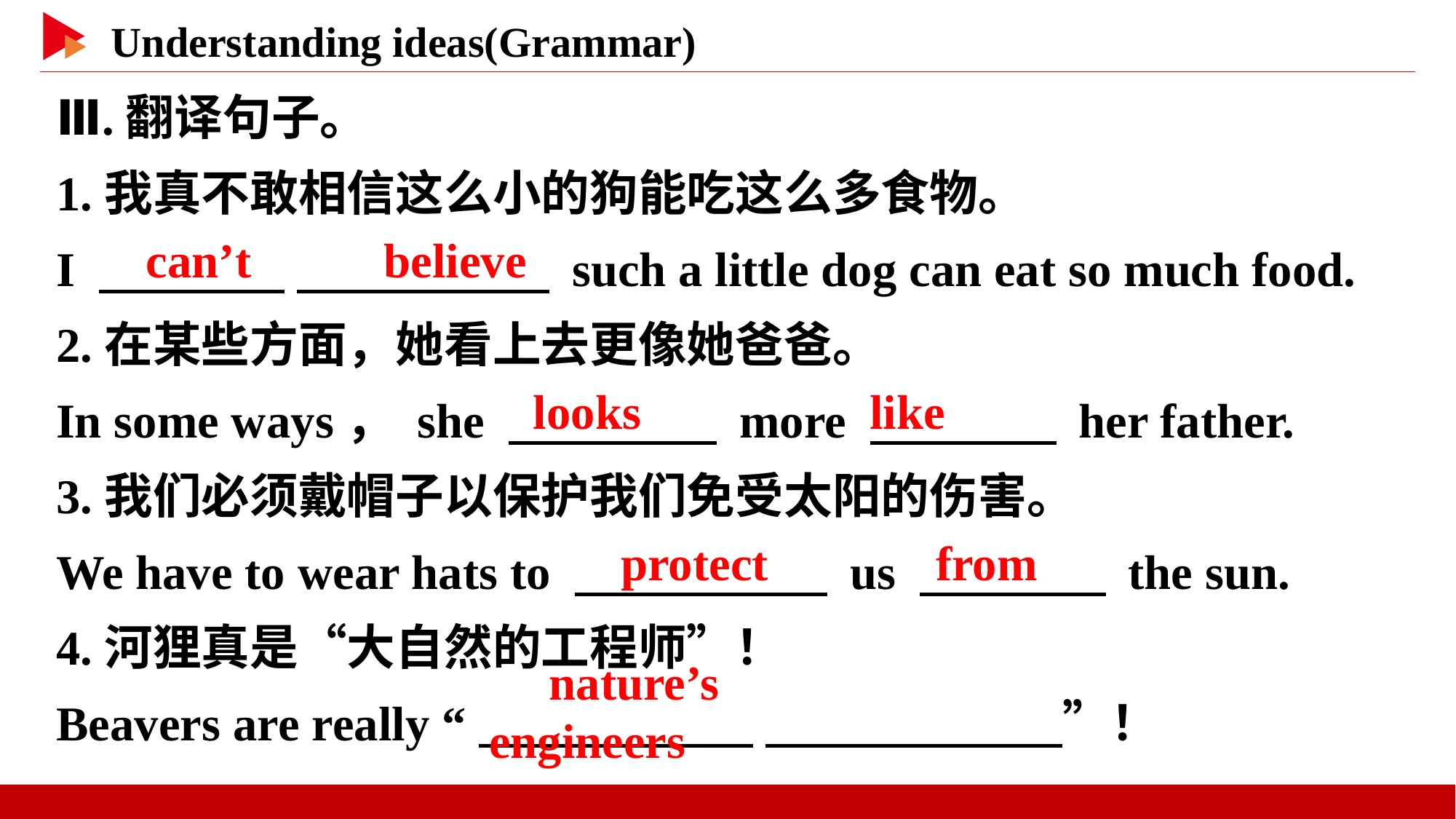

Ⅲ.翻译句子。
1.我真不敢相信这么小的狗能吃这么多食物。
I 　        　 　              　 such a little dog can eat so much food.
2.在某些方面，她看上去更像她爸爸。
In some ways， she 　          　 more 　        　 her father.
3.我们必须戴帽子以保护我们免受太阳的伤害。
We have to wear hats to 　              　 us 　        　 the sun.
4.河狸真是“大自然的工程师”！
Beavers are really “　                　 　                  　”！
　can’t　 　believe
　looks
　like
　protect
　from
　nature’s　 　engineers